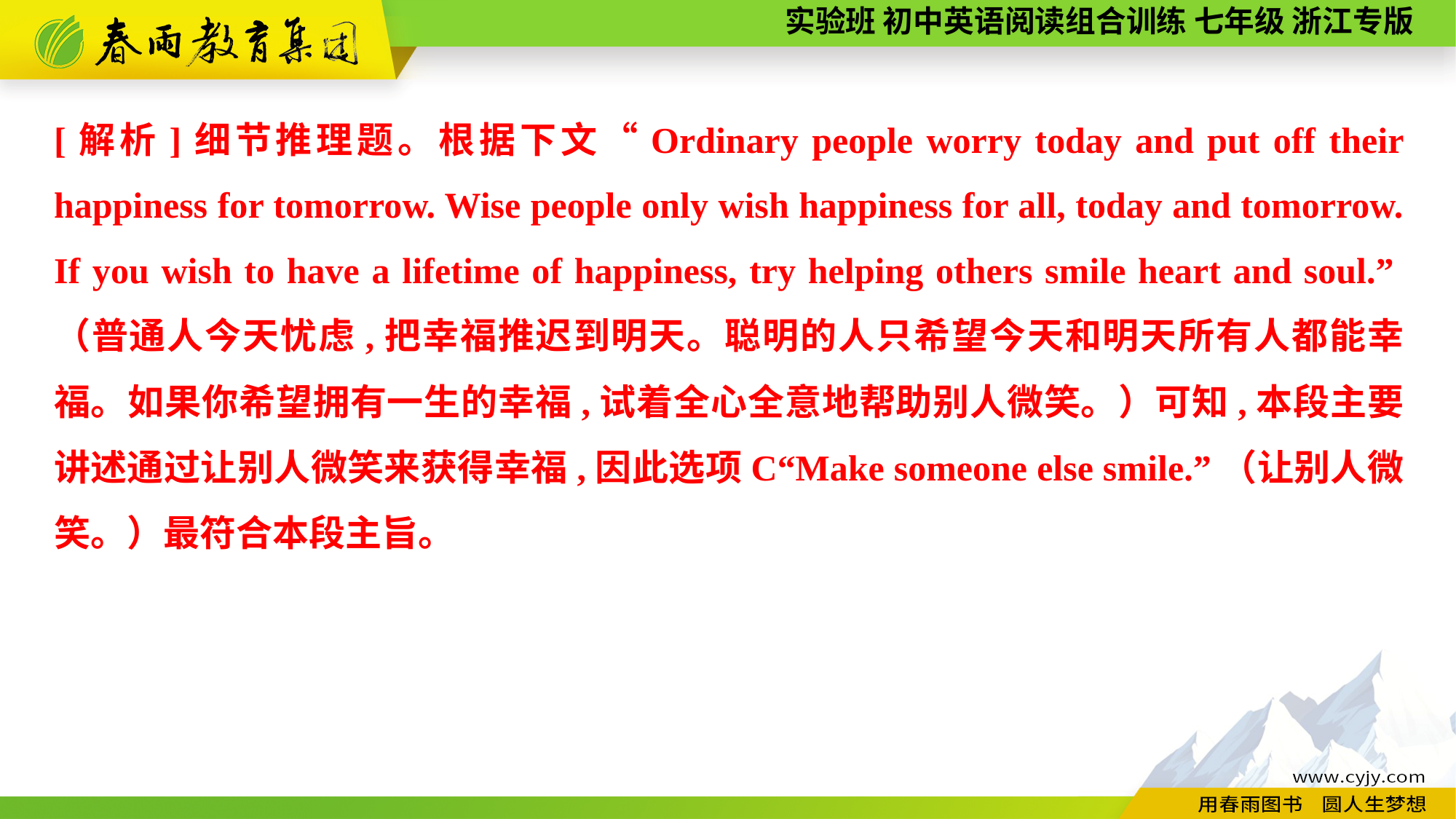

[解析]细节推理题。根据下文“Ordinary people worry today and put off their happiness for tomorrow. Wise people only wish happiness for all, today and tomorrow. If you wish to have a lifetime of happiness, try helping others smile heart and soul.”（普通人今天忧虑,把幸福推迟到明天。聪明的人只希望今天和明天所有人都能幸福。如果你希望拥有一生的幸福,试着全心全意地帮助别人微笑。）可知,本段主要讲述通过让别人微笑来获得幸福,因此选项C“Make someone else smile.”（让别人微笑。）最符合本段主旨。